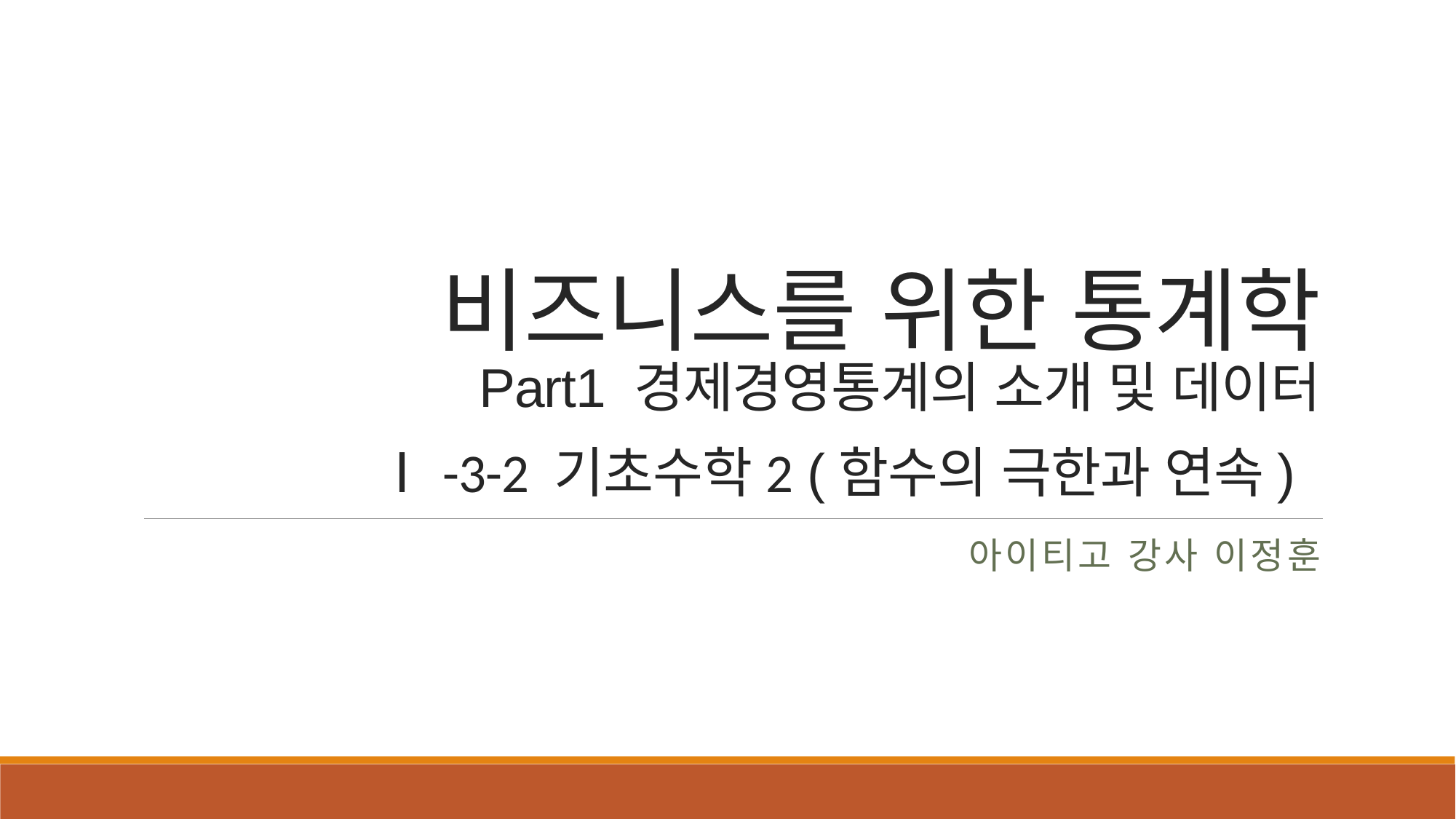

# 비즈니스를 위한 통계학 Part1 경제경영통계의 소개 및 데이터 Ⅰ-3-2 기초수학2 (함수의 극한과 연속)
아이티고 강사 이정훈